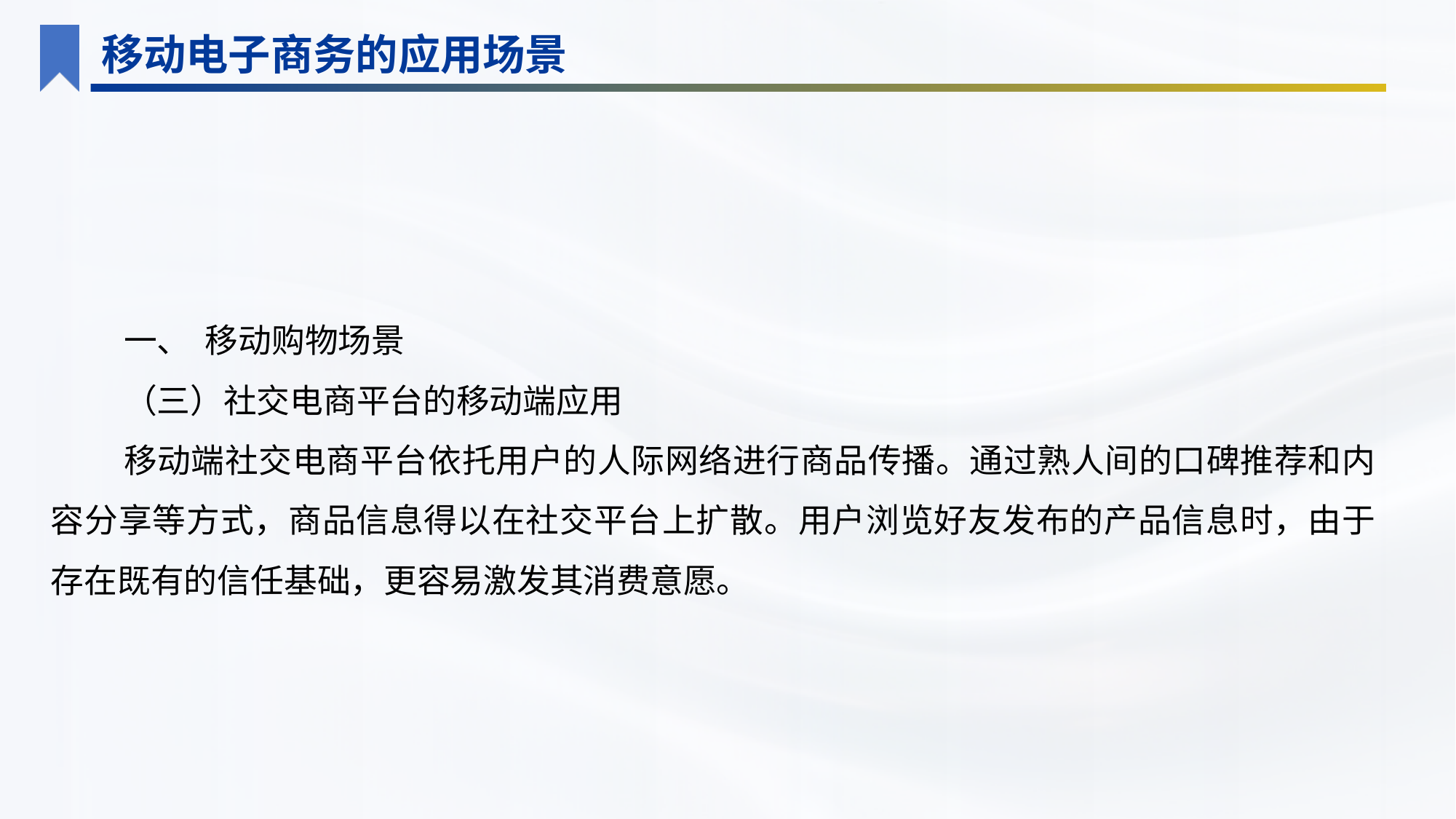

移动电子商务的应用场景
一、  移动购物场景
（三）社交电商平台的移动端应用
移动端社交电商平台依托用户的人际网络进行商品传播。通过熟人间的口碑推荐和内容分享等方式，商品信息得以在社交平台上扩散。用户浏览好友发布的产品信息时，由于存在既有的信任基础，更容易激发其消费意愿。